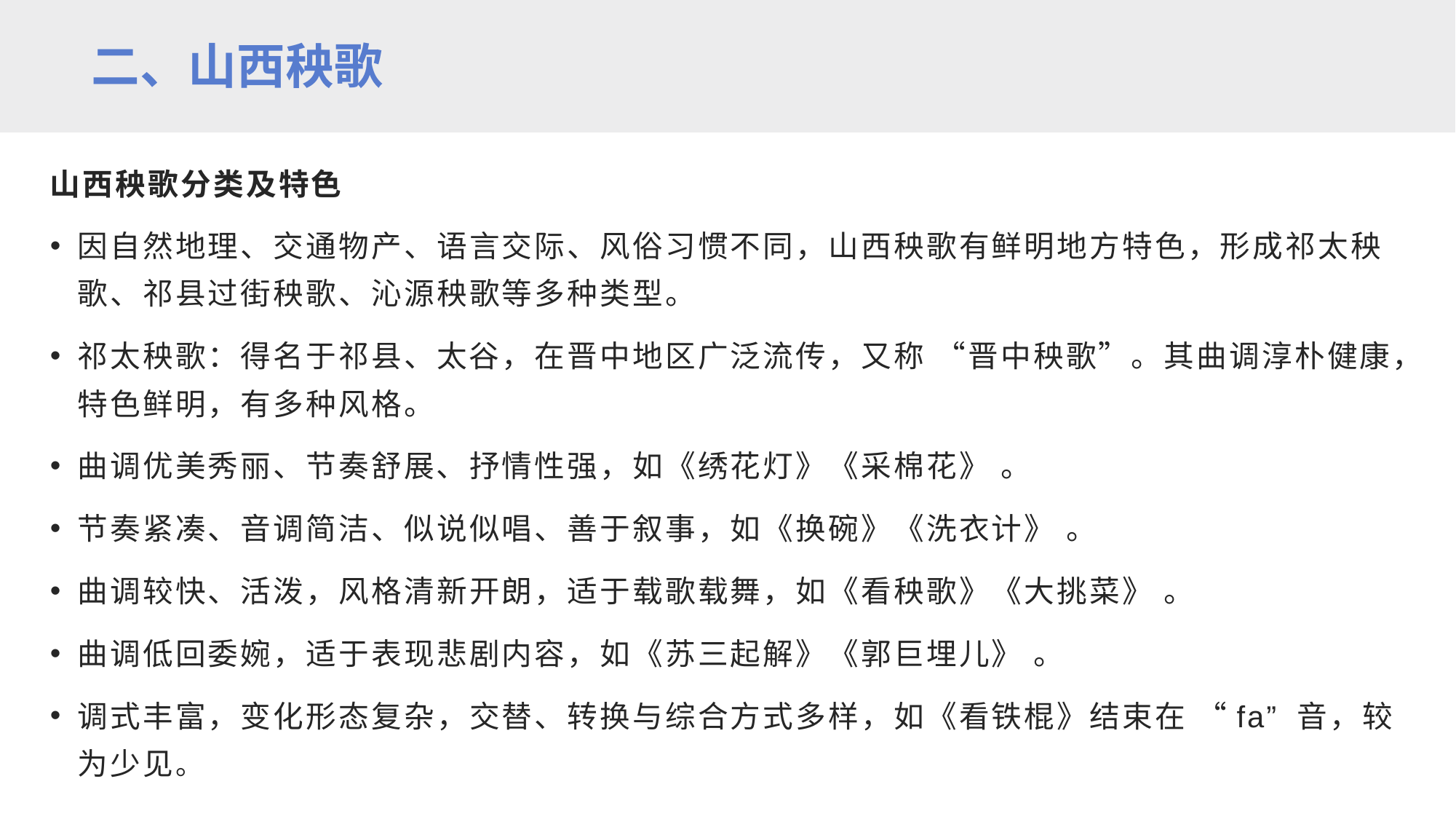

二、山西秧歌
山西秧歌分类及特色
因自然地理、交通物产、语言交际、风俗习惯不同，山西秧歌有鲜明地方特色，形成祁太秧歌、祁县过街秧歌、沁源秧歌等多种类型。​
祁太秧歌：得名于祁县、太谷，在晋中地区广泛流传，又称 “晋中秧歌”。其曲调淳朴健康，特色鲜明，有多种风格。​
曲调优美秀丽、节奏舒展、抒情性强，如《绣花灯》《采棉花》 。​
节奏紧凑、音调简洁、似说似唱、善于叙事，如《换碗》《洗衣计》 。​
曲调较快、活泼，风格清新开朗，适于载歌载舞，如《看秧歌》《大挑菜》 。​
曲调低回委婉，适于表现悲剧内容，如《苏三起解》《郭巨埋儿》 。​
调式丰富，变化形态复杂，交替、转换与综合方式多样，如《看铁棍》结束在 “fa” 音，较为少见。